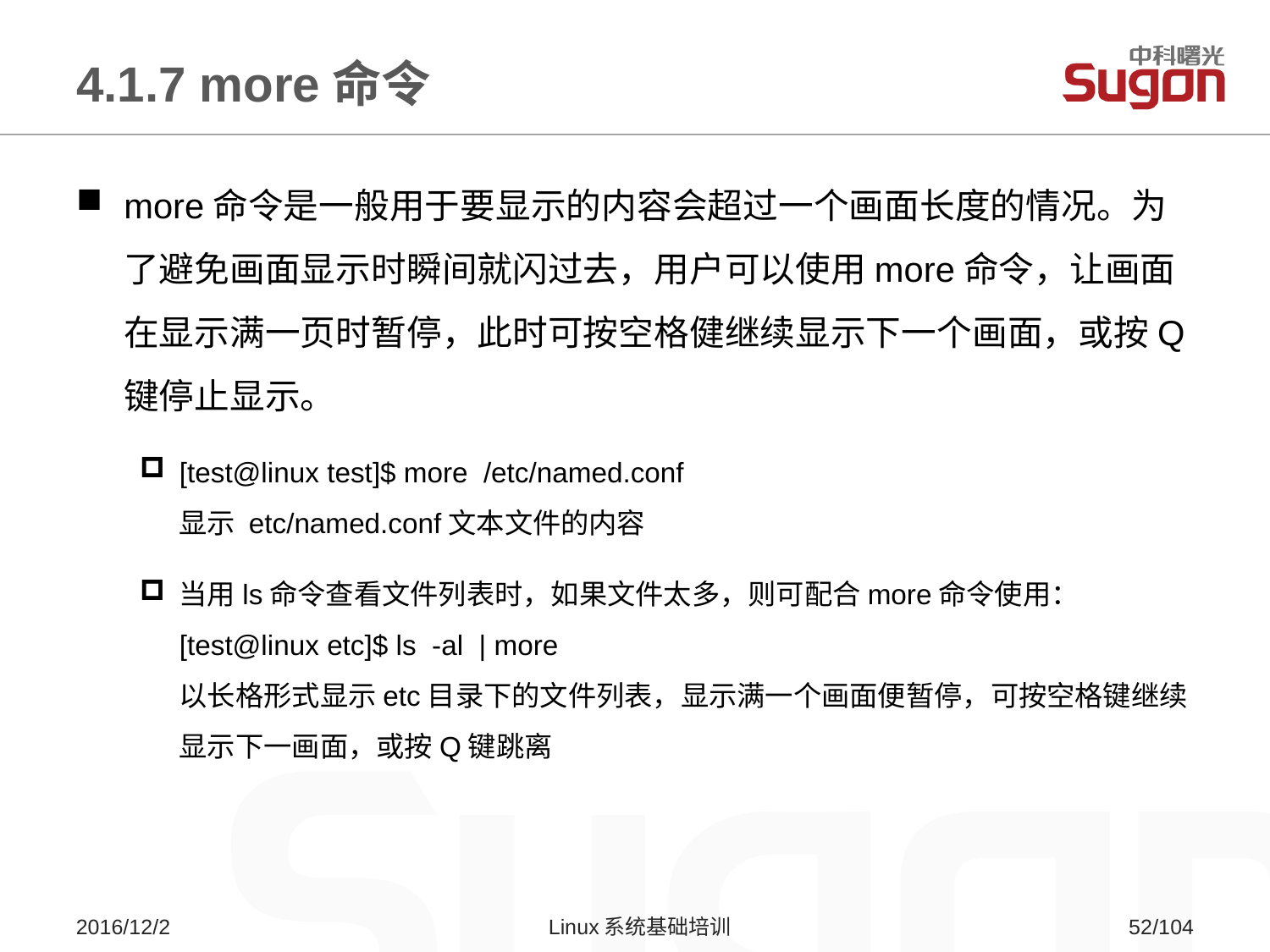

# 4.1.7 more命令
more命令是一般用于要显示的内容会超过一个画面长度的情况。为了避免画面显示时瞬间就闪过去，用户可以使用more命令，让画面在显示满一页时暂停，此时可按空格健继续显示下一个画面，或按Q键停止显示。
[test@linux test]$ more  /etc/named.conf
显示 etc/named.conf文本文件的内容
当用ls命令查看文件列表时，如果文件太多，则可配合more命令使用：
[test@linux etc]$ ls  -al  | more
以长格形式显示etc目录下的文件列表，显示满一个画面便暂停，可按空格键继续显示下一画面，或按Q键跳离